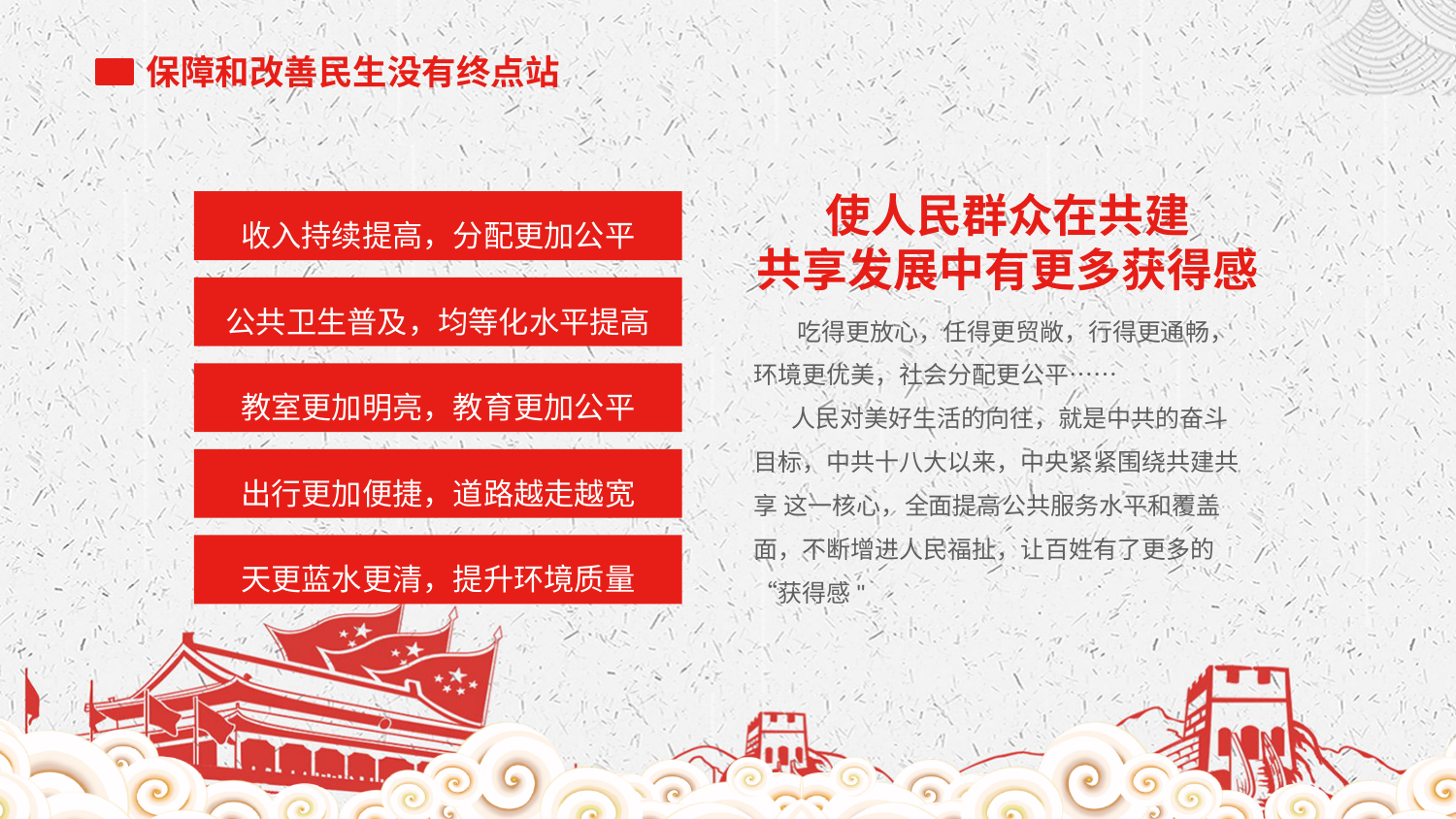

保障和改善民生没有终点站

使人民群众在共建
共享发展中有更多获得感
收入持续提高，分配更加公平
公共卫生普及，均等化水平提高
       吃得更放心，任得更贸敞，行得更通畅，环境更优美，社会分配更公平……
      人民对美好生活的向往，就是中共的奋斗目标，中共十八大以来，中央紧紧围绕共建共享 这一核心，全面提高公共服务水平和覆盖面，不断增进人民福扯，让百姓有了更多的“获得感"
教室更加明亮，教育更加公平
出行更加便捷，道路越走越宽
天更蓝水更清，提升环境质量
字符延长可删除